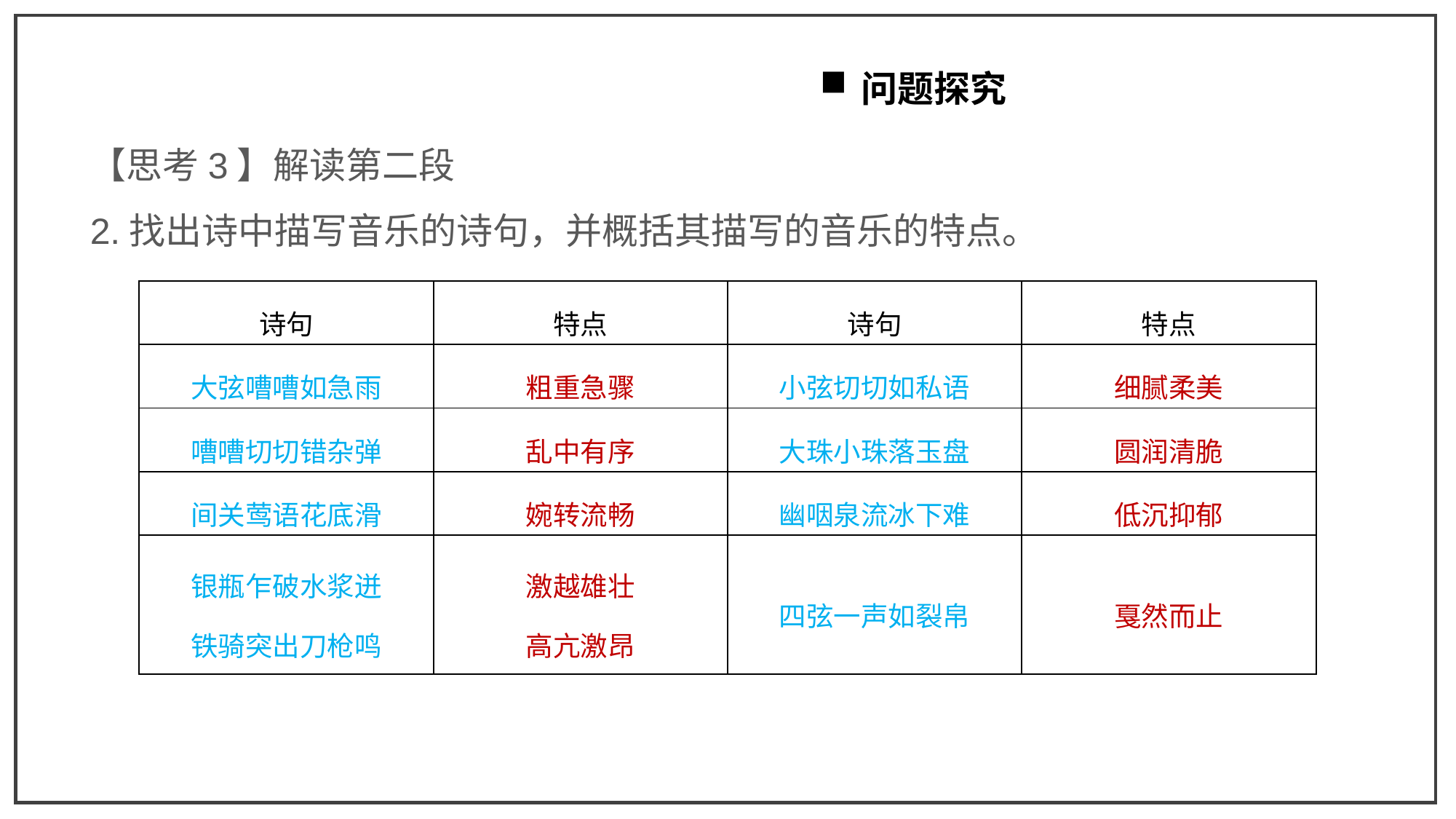

问题探究
【思考3】解读第二段
2.找出诗中描写音乐的诗句，并概括其描写的音乐的特点。
| 诗句 | 特点 | 诗句 | 特点 |
| --- | --- | --- | --- |
| 大弦嘈嘈如急雨 | 粗重急骤 | 小弦切切如私语 | 细腻柔美 |
| 嘈嘈切切错杂弹 | 乱中有序 | 大珠小珠落玉盘 | 圆润清脆 |
| 间关莺语花底滑 | 婉转流畅 | 幽咽泉流冰下难 | 低沉抑郁 |
| 银瓶乍破水浆迸 铁骑突出刀枪鸣 | 激越雄壮 高亢激昂 | 四弦一声如裂帛 | 戛然而止 |